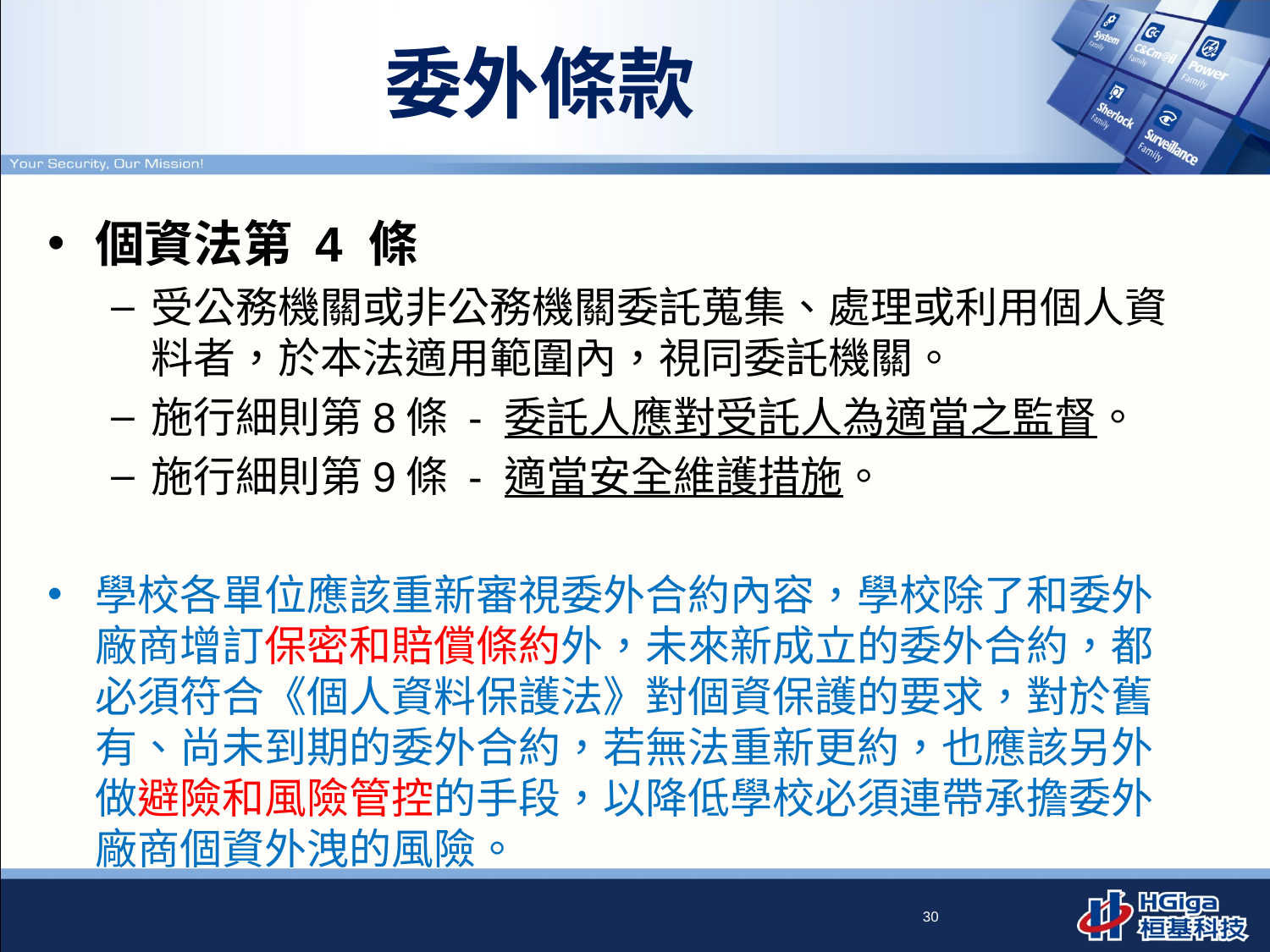

# 委外條款
個資法第 4 條
受公務機關或非公務機關委託蒐集、處理或利用個人資料者，於本法適用範圍內，視同委託機關。
施行細則第8條 - 委託人應對受託人為適當之監督。
施行細則第9條 - 適當安全維護措施。

學校各單位應該重新審視委外合約內容，學校除了和委外廠商增訂保密和賠償條約外，未來新成立的委外合約，都必須符合《個人資料保護法》對個資保護的要求，對於舊有、尚未到期的委外合約，若無法重新更約，也應該另外做避險和風險管控的手段，以降低學校必須連帶承擔委外廠商個資外洩的風險。

30